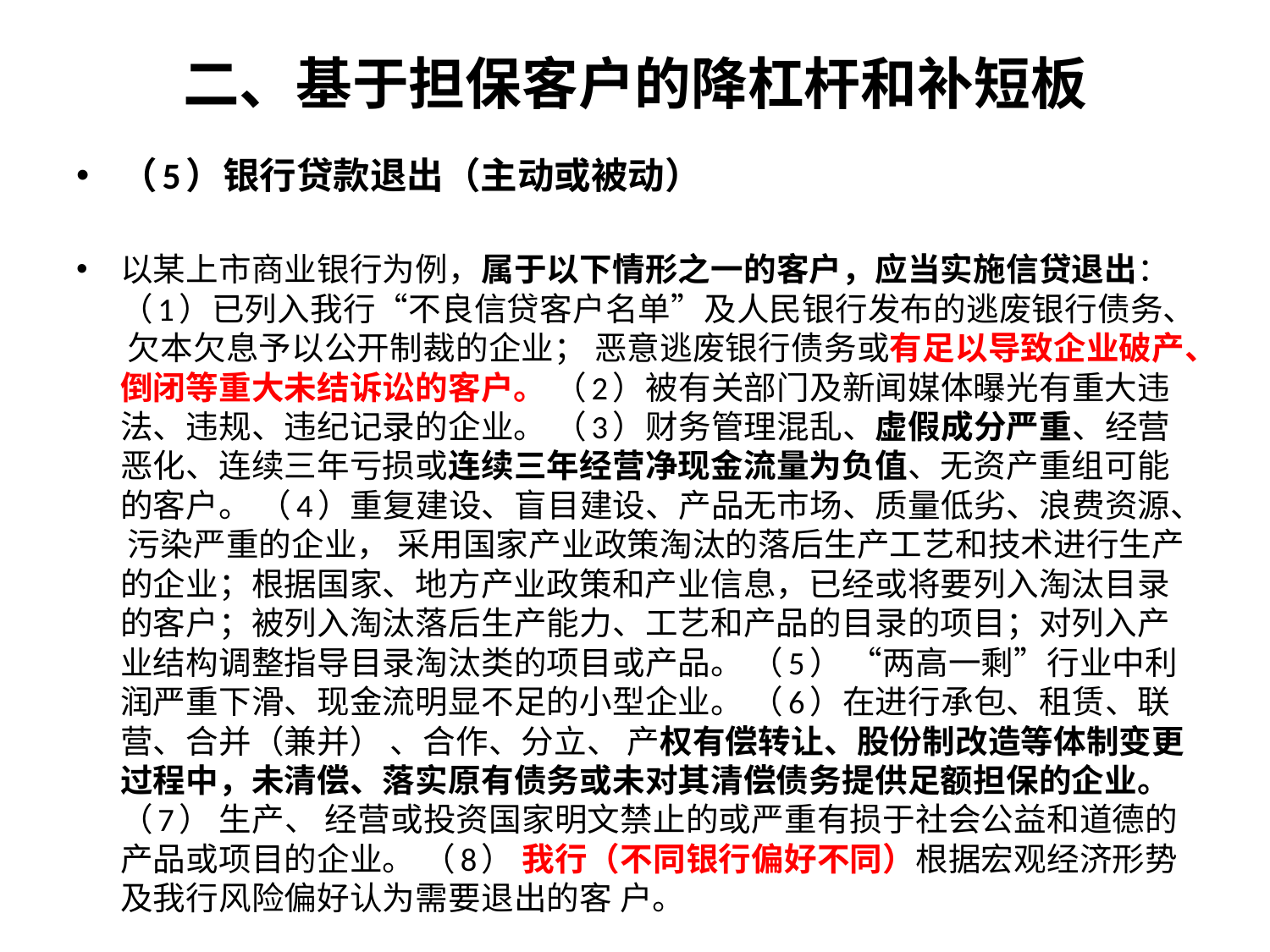

# 二、基于担保客户的降杠杆和补短板
（5）银行贷款退出（主动或被动）

以某上市商业银行为例，属于以下情形之一的客户，应当实施信贷退出： （1）已列入我行“不良信贷客户名单”及人民银行发布的逃废银行债务、 欠本欠息予以公开制裁的企业； 恶意逃废银行债务或有足以导致企业破产、倒闭等重大未结诉讼的客户。 （2）被有关部门及新闻媒体曝光有重大违法、违规、违纪记录的企业。 （3）财务管理混乱、虚假成分严重、经营恶化、连续三年亏损或连续三年经营净现金流量为负值、无资产重组可能的客户。 （4）重复建设、盲目建设、产品无市场、质量低劣、浪费资源、 污染严重的企业， 采用国家产业政策淘汰的落后生产工艺和技术进行生产的企业；根据国家、地方产业政策和产业信息，已经或将要列入淘汰目录的客户；被列入淘汰落后生产能力、工艺和产品的目录的项目；对列入产业结构调整指导目录淘汰类的项目或产品。 （5） “两高一剩”行业中利润严重下滑、现金流明显不足的小型企业。 （6）在进行承包、租赁、联营、合并（兼并） 、合作、分立、 产权有偿转让、股份制改造等体制变更过程中，未清偿、落实原有债务或未对其清偿债务提供足额担保的企业。 （7） 生产、 经营或投资国家明文禁止的或严重有损于社会公益和道德的产品或项目的企业。 （8） 我行（不同银行偏好不同）根据宏观经济形势及我行风险偏好认为需要退出的客 户。